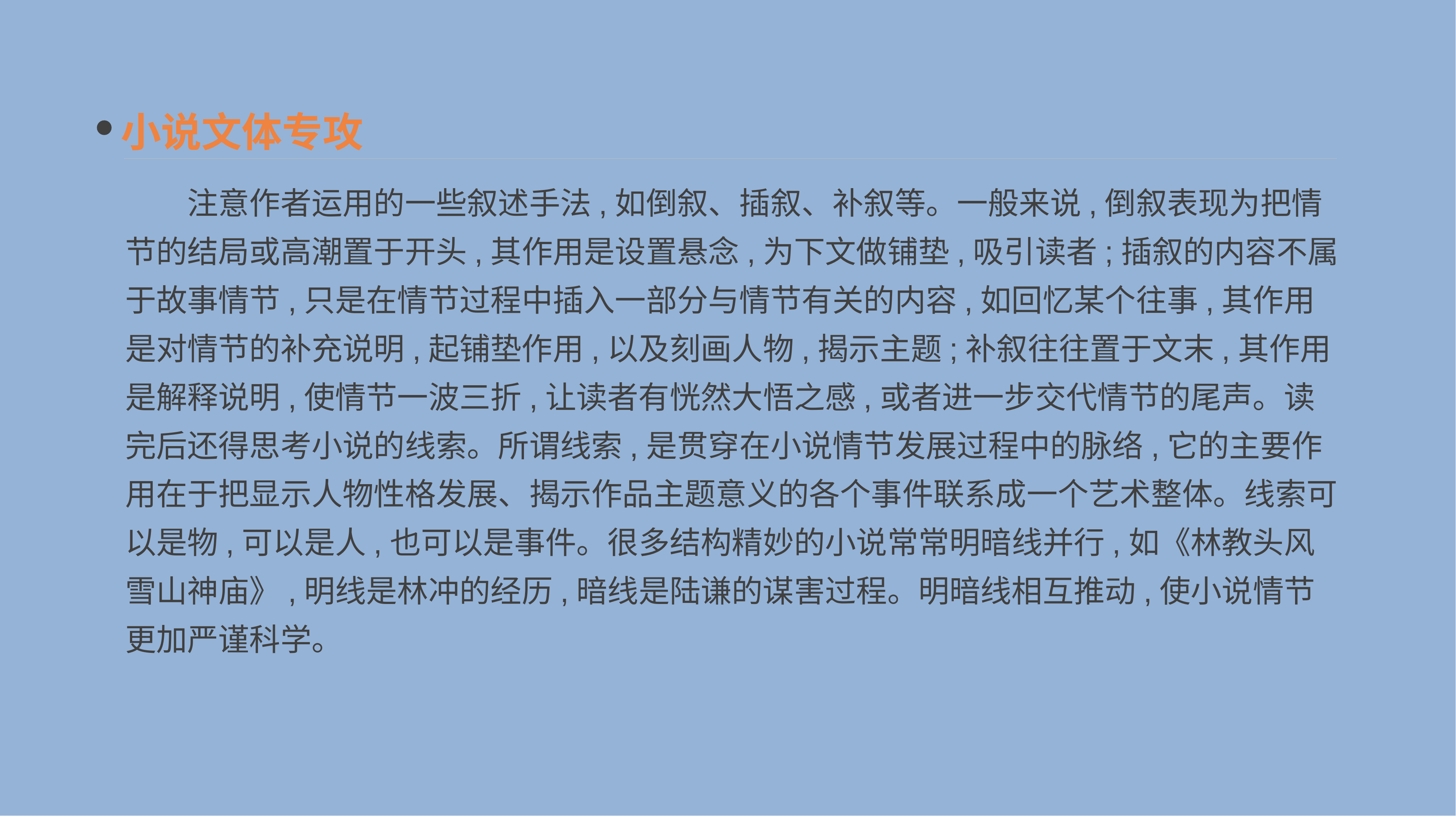

小说文体专攻

　　注意作者运用的一些叙述手法,如倒叙、插叙、补叙等。一般来说,倒叙表现为把情节的结局或高潮置于开头,其作用是设置悬念,为下文做铺垫,吸引读者;插叙的内容不属于故事情节,只是在情节过程中插入一部分与情节有关的内容,如回忆某个往事,其作用是对情节的补充说明,起铺垫作用,以及刻画人物,揭示主题;补叙往往置于文末,其作用是解释说明,使情节一波三折,让读者有恍然大悟之感,或者进一步交代情节的尾声。读完后还得思考小说的线索。所谓线索,是贯穿在小说情节发展过程中的脉络,它的主要作用在于把显示人物性格发展、揭示作品主题意义的各个事件联系成一个艺术整体。线索可以是物,可以是人,也可以是事件。很多结构精妙的小说常常明暗线并行,如《林教头风雪山神庙》,明线是林冲的经历,暗线是陆谦的谋害过程。明暗线相互推动,使小说情节更加严谨科学。